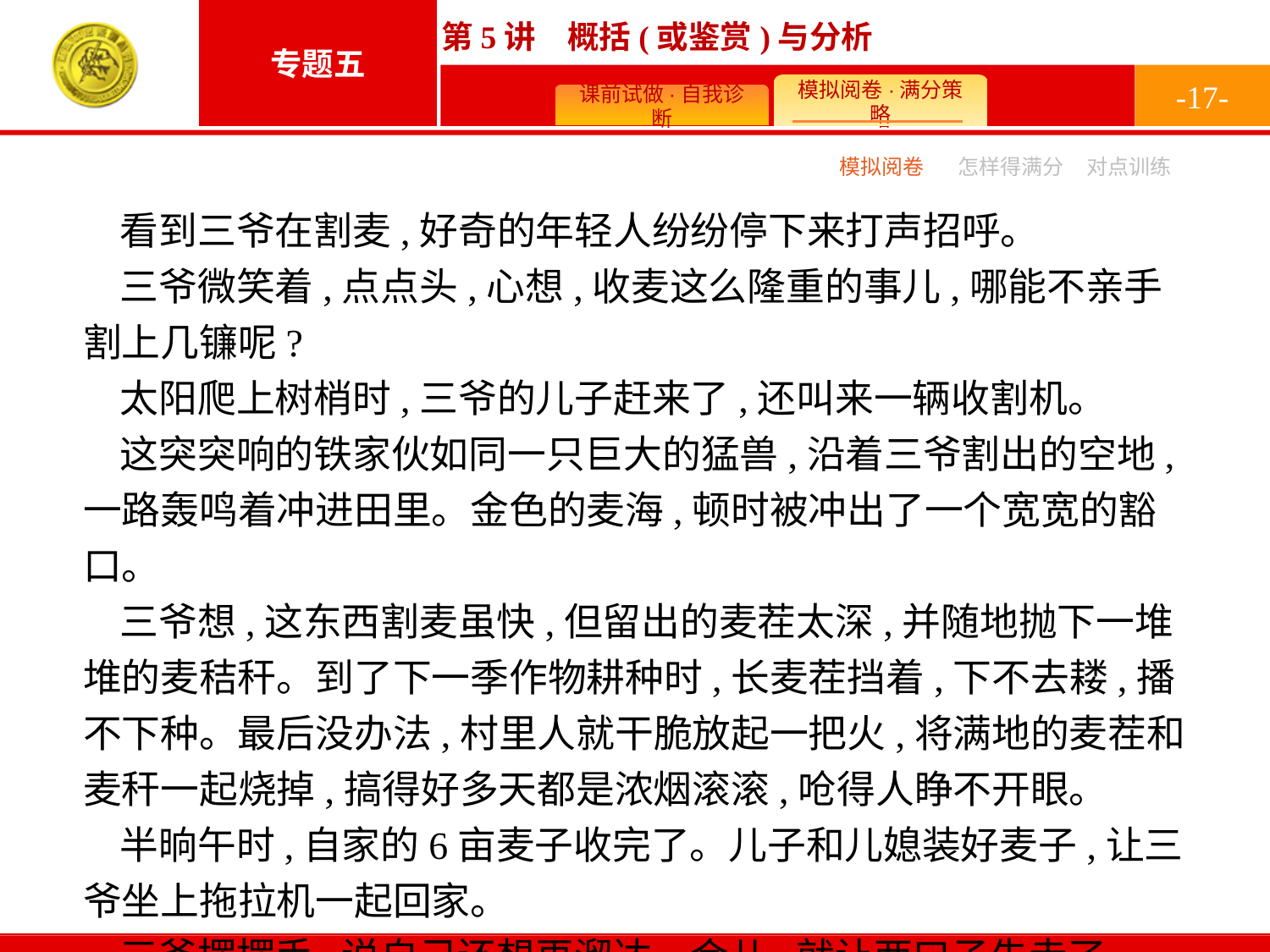

-17-
模拟阅卷
怎样得满分
对点训练
看到三爷在割麦,好奇的年轻人纷纷停下来打声招呼。
三爷微笑着,点点头,心想,收麦这么隆重的事儿,哪能不亲手割上几镰呢?
太阳爬上树梢时,三爷的儿子赶来了,还叫来一辆收割机。
这突突响的铁家伙如同一只巨大的猛兽,沿着三爷割出的空地,一路轰鸣着冲进田里。金色的麦海,顿时被冲出了一个宽宽的豁口。
三爷想,这东西割麦虽快,但留出的麦茬太深,并随地抛下一堆堆的麦秸秆。到了下一季作物耕种时,长麦茬挡着,下不去耧,播不下种。最后没办法,村里人就干脆放起一把火,将满地的麦茬和麦秆一起烧掉,搞得好多天都是浓烟滚滚,呛得人睁不开眼。
半晌午时,自家的6亩麦子收完了。儿子和儿媳装好麦子,让三爷坐上拖拉机一起回家。
三爷摆摆手,说自己还想再溜达一会儿,就让两口子先走了。